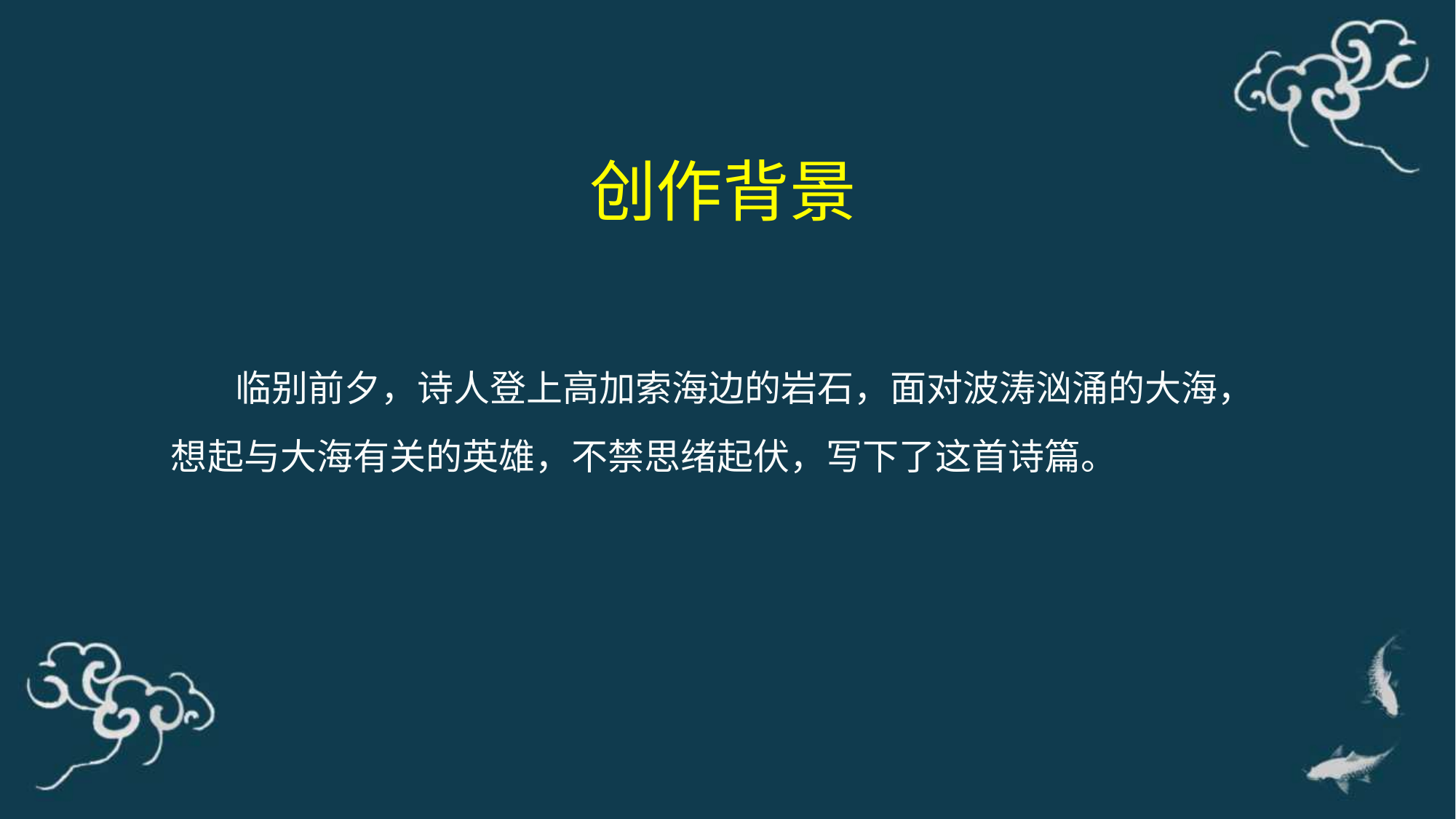

创作背景
      临别前夕，诗人登上高加索海边的岩石，面对波涛汹涌的大海，想起与大海有关的英雄，不禁思绪起伏，写下了这首诗篇。